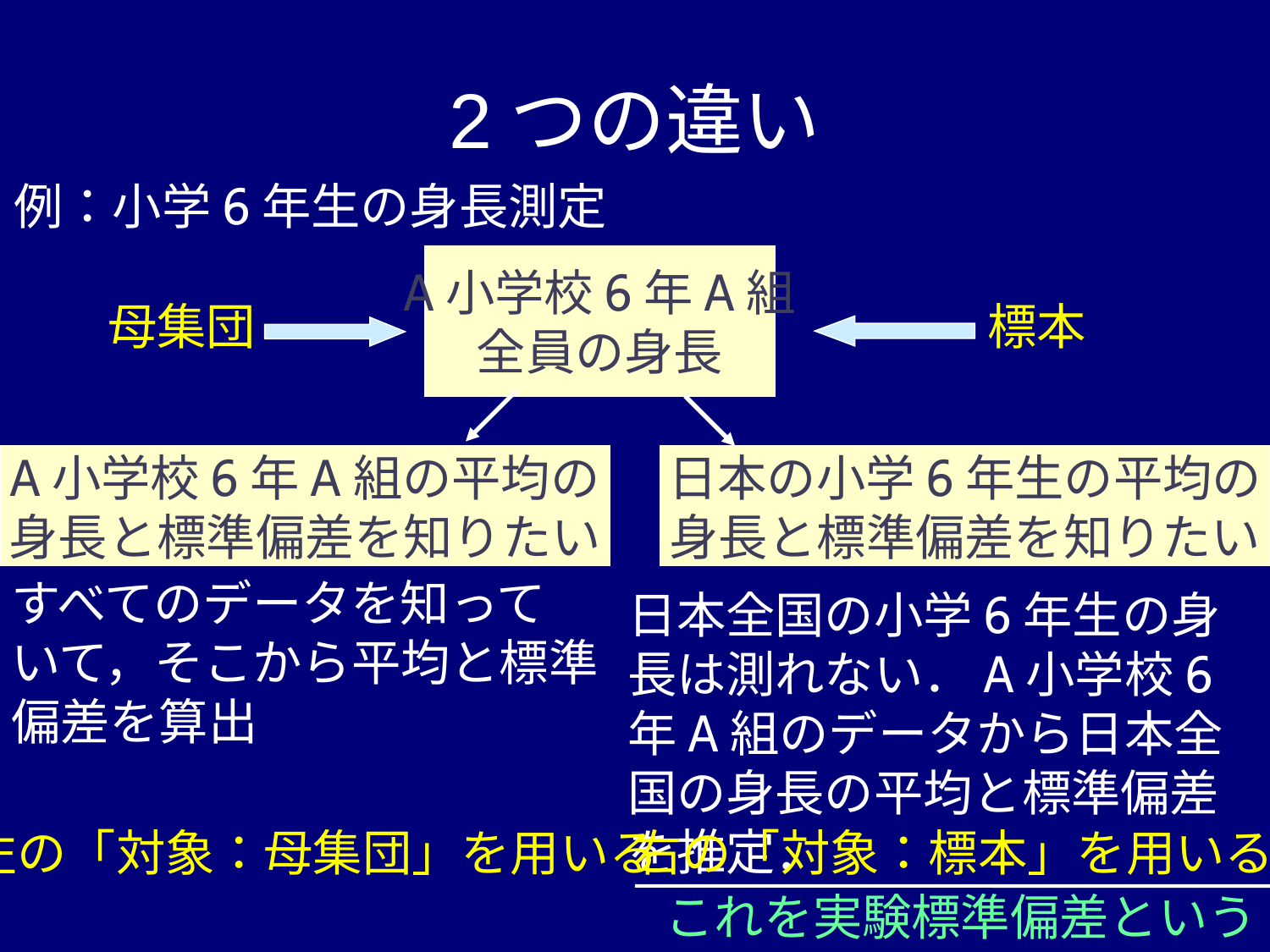

# 2つの違い
例：小学6年生の身長測定
A小学校6年A組
全員の身長
母集団
標本

A小学校6年A組の平均の
身長と標準偏差を知りたい
日本の小学6年生の平均の
身長と標準偏差を知りたい
すべてのデータを知って
いて，そこから平均と標準
偏差を算出
日本全国の小学6年生の身長は測れない．A小学校6年A組のデータから日本全国の身長の平均と標準偏差を推定．
左の「対象：母集団」を用いる
右の「対象：標本」を用いる
これを実験標準偏差という